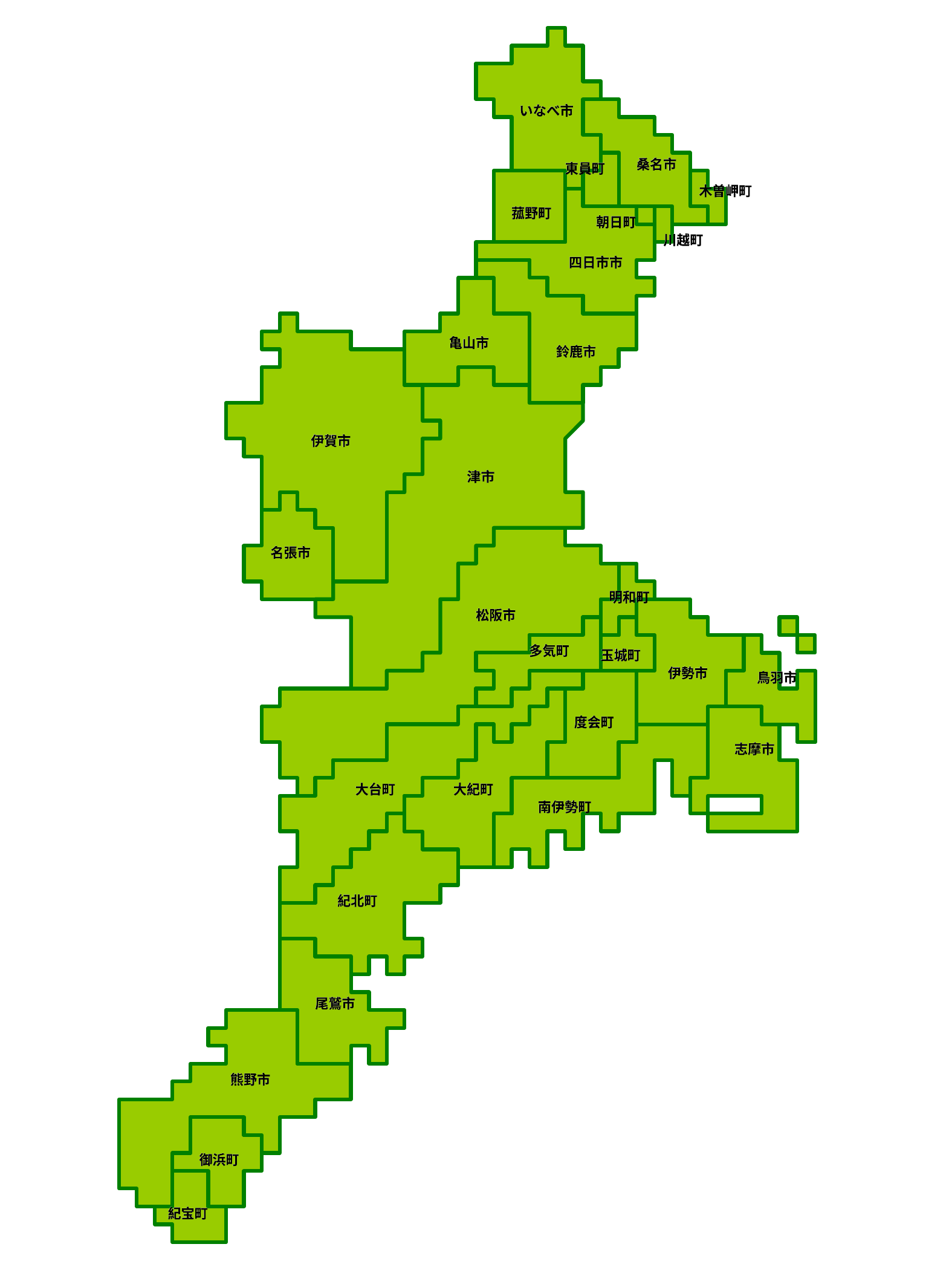

いなべ市
いなべ市
桑名市
桑名市
東員町
東員町
木曽岬町
木曽岬町
菰野町
菰野町
朝日町
朝日町
川越町
川越町
四日市市
四日市市
亀山市
亀山市
鈴鹿市
鈴鹿市
伊賀市
伊賀市
津市
津市
名張市
名張市
明和町
明和町
松阪市
松阪市
多気町
多気町
玉城町
玉城町
伊勢市
伊勢市
鳥羽市
鳥羽市
度会町
度会町
志摩市
志摩市
大台町
大台町
大紀町
大紀町
南伊勢町
南伊勢町
紀北町
紀北町
尾鷲市
尾鷲市
熊野市
熊野市
御浜町
御浜町
紀宝町
紀宝町